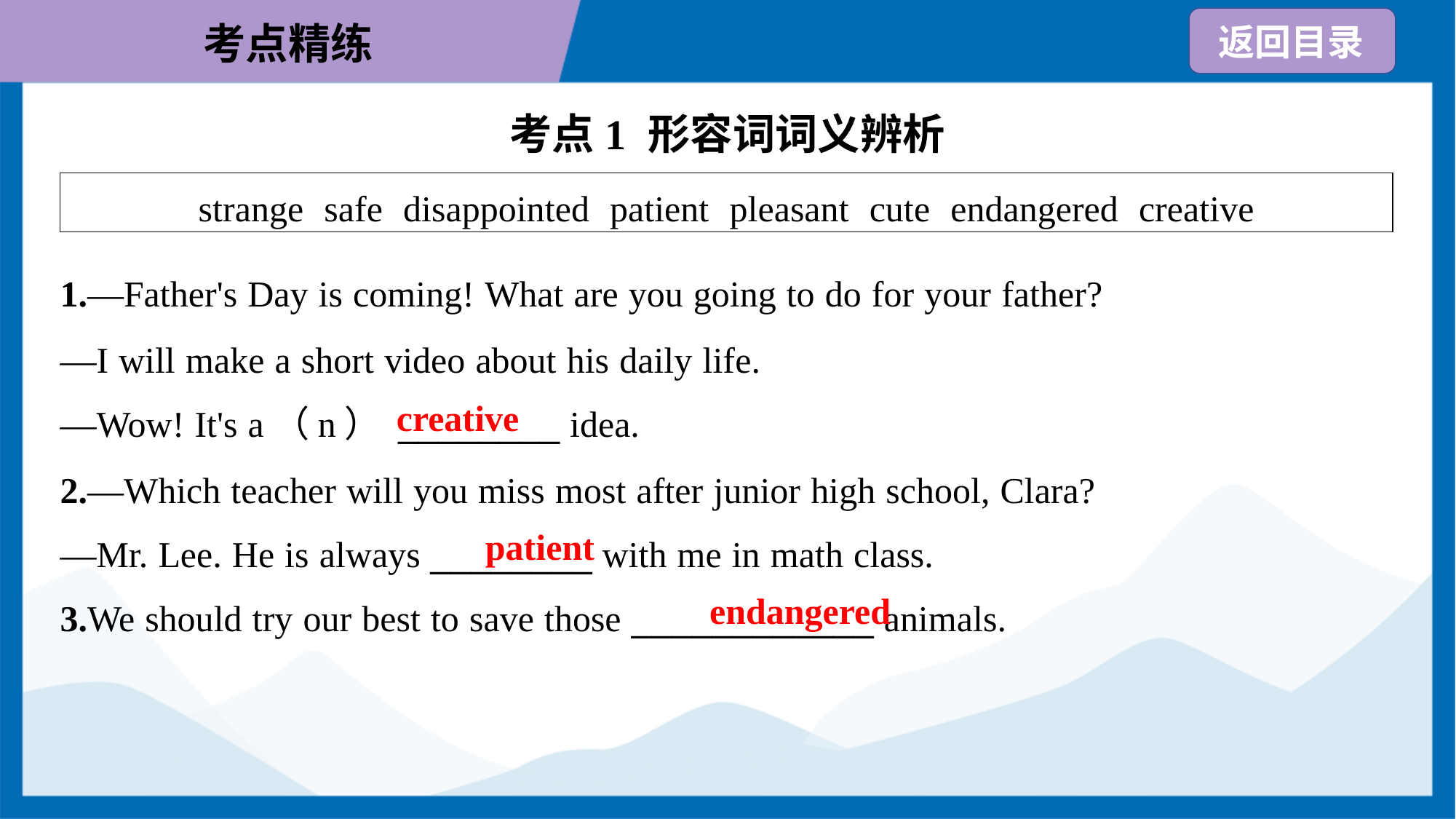

考点1 形容词词义辨析
| strange safe disappointed patient pleasant cute endangered creative |
| --- |
1.—Father's Day is coming! What are you going to do for your father?
—I will make a short video about his daily life.
—Wow! It's a（n） ________ idea.
creative
2.—Which teacher will you miss most after junior high school, Clara?
—Mr. Lee. He is always ________ with me in math class.
patient
endangered
3.We should try our best to save those ____________ animals.